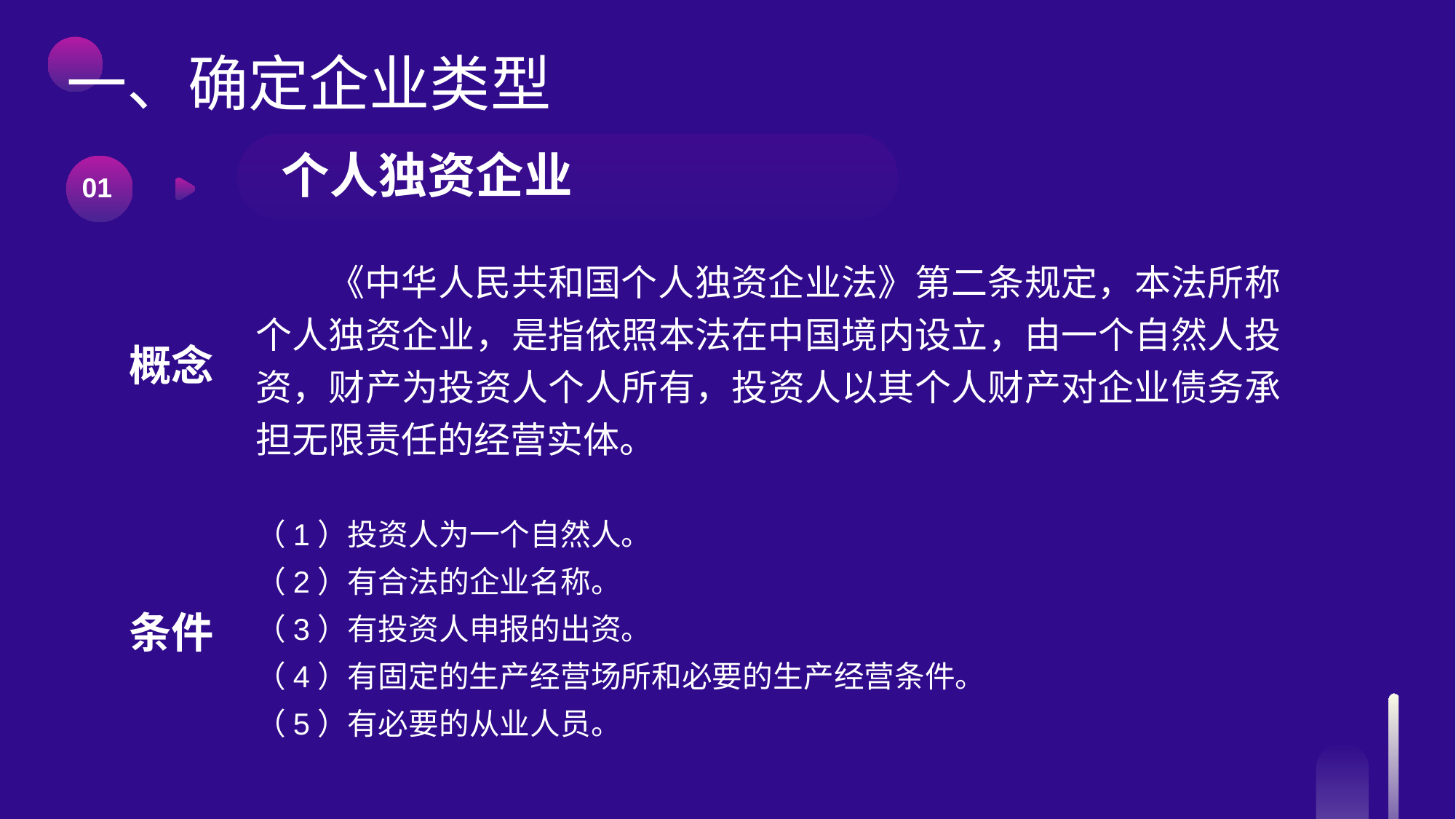

一、确定企业类型

个人独资企业

01

《中华人民共和国个人独资企业法》第二条规定，本法所称个人独资企业，是指依照本法在中国境内设立，由一个自然人投资，财产为投资人个人所有，投资人以其个人财产对企业债务承担无限责任的经营实体。
概念
（1）投资人为一个自然人。
（2）有合法的企业名称。
（3）有投资人申报的出资。
（4）有固定的生产经营场所和必要的生产经营条件。
（5）有必要的从业人员。
条件